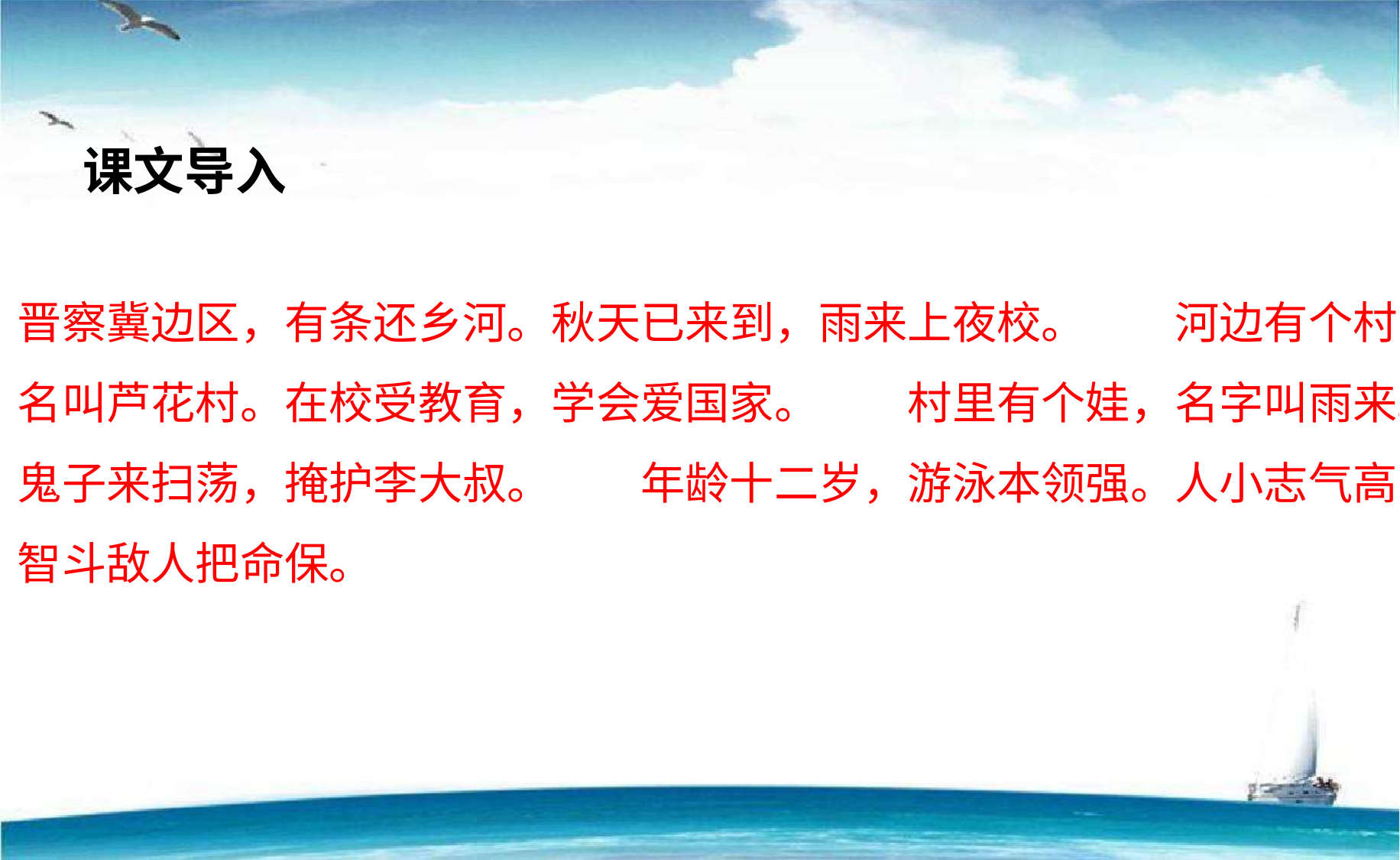

课文导入
晋察冀边区，有条还乡河。秋天已来到，雨来上夜校。　　河边有个村，名叫芦花村。在校受教育，学会爱国家。　　村里有个娃，名字叫雨来。鬼子来扫荡，掩护李大叔。　　年龄十二岁，游泳本领强。人小志气高，智斗敌人把命保。